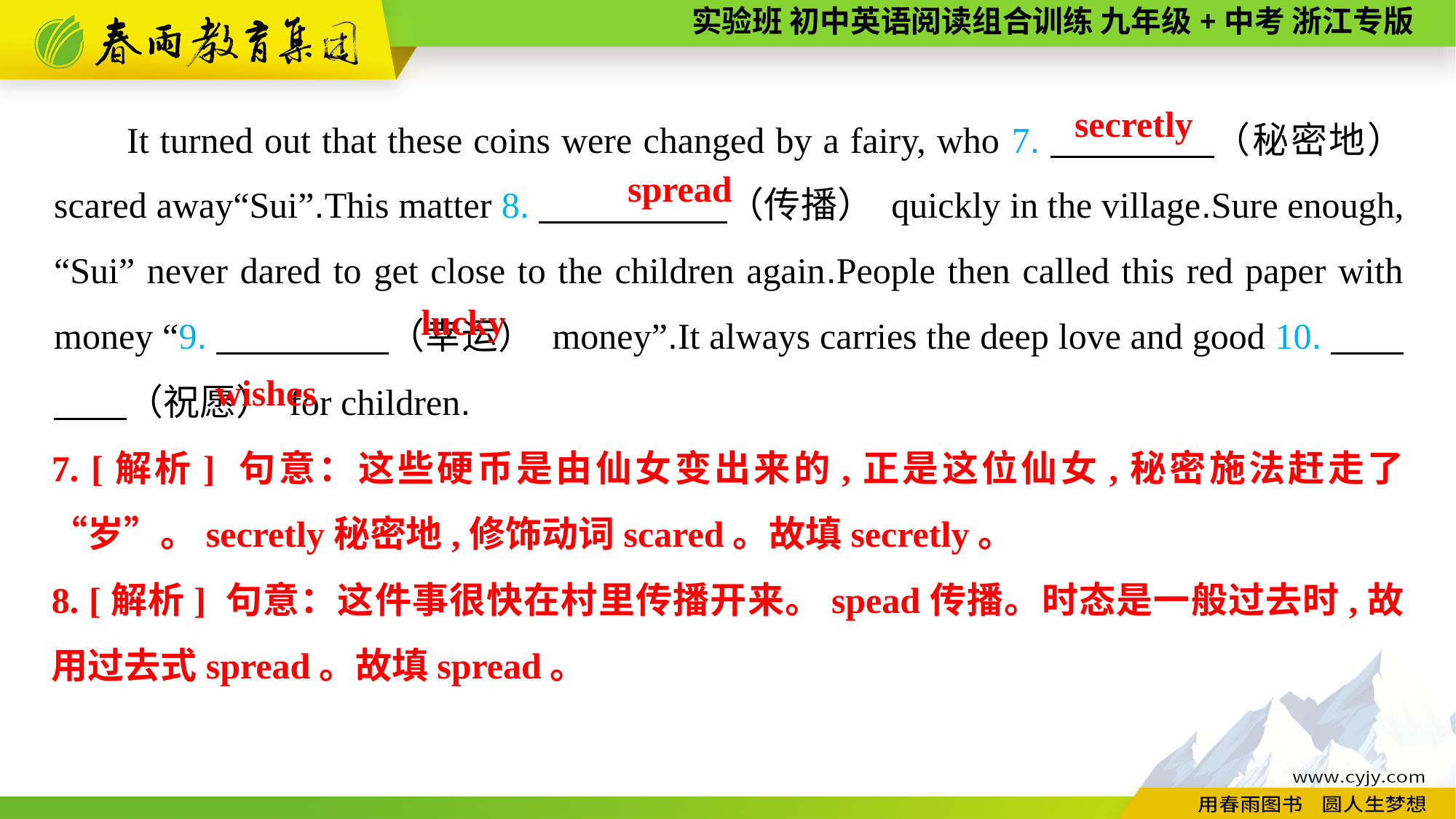

It turned out that these coins were changed by a fairy, who 7.　　　 　（秘密地） scared away“Sui”.This matter 8.　　     　　（传播） quickly in the village.Sure enough, “Sui” never dared to get close to the children again.People then called this red paper with money “9.　　   　　（幸运） money”.It always carries the deep love and good 10.　　　　（祝愿） for children.
secretly
spread
lucky
 wishes
7. [解析] 句意：这些硬币是由仙女变出来的,正是这位仙女,秘密施法赶走了“岁”。secretly秘密地,修饰动词scared。故填secretly。
8. [解析] 句意：这件事很快在村里传播开来。spead传播。时态是一般过去时,故用过去式spread。故填spread。